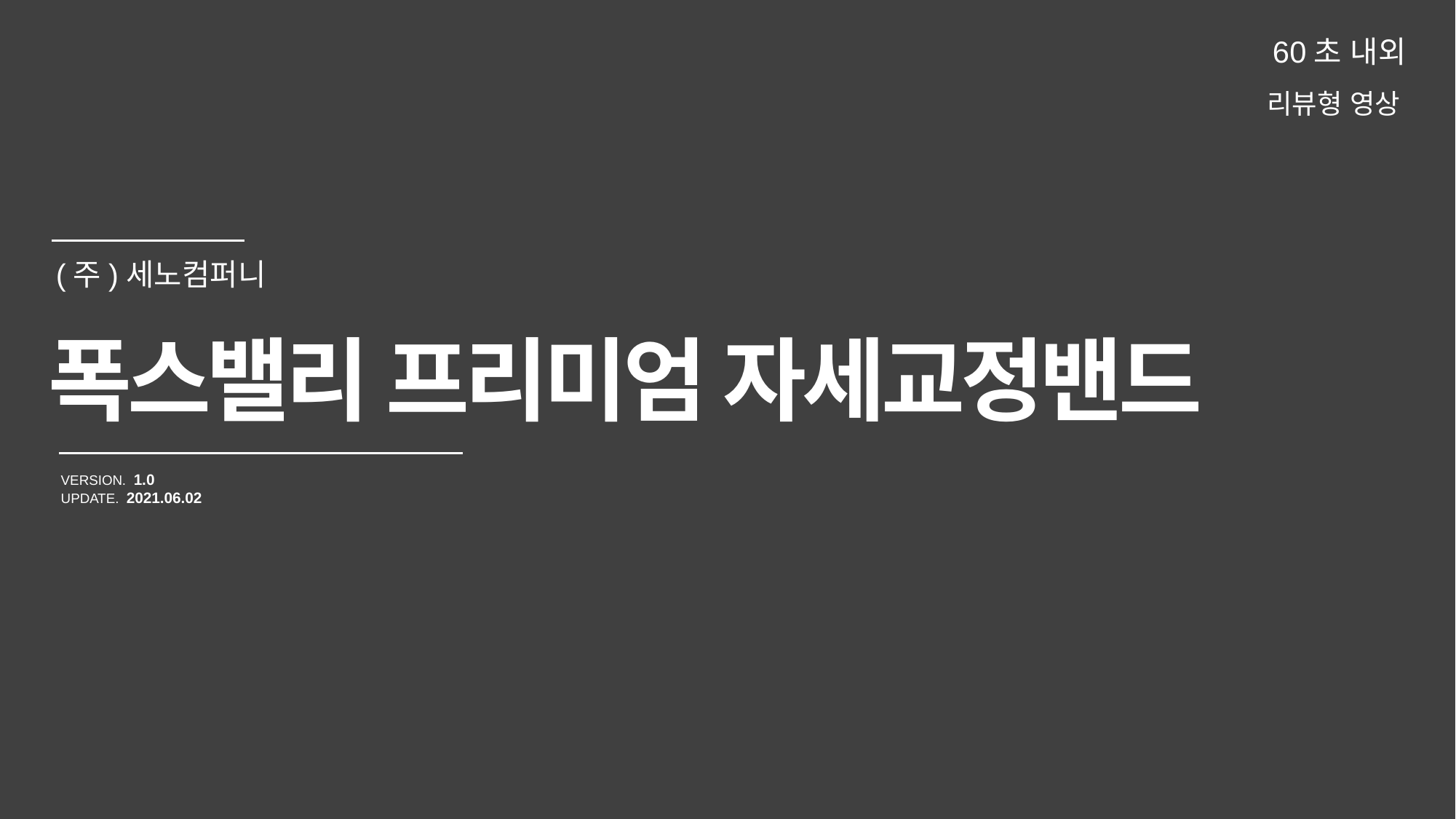

60초 내외
리뷰형 영상
폭스밸리 프리미엄 자세교정밴드
VERSION.  1.0
UPDATE.  2021.06.02

(주)세노컴퍼니